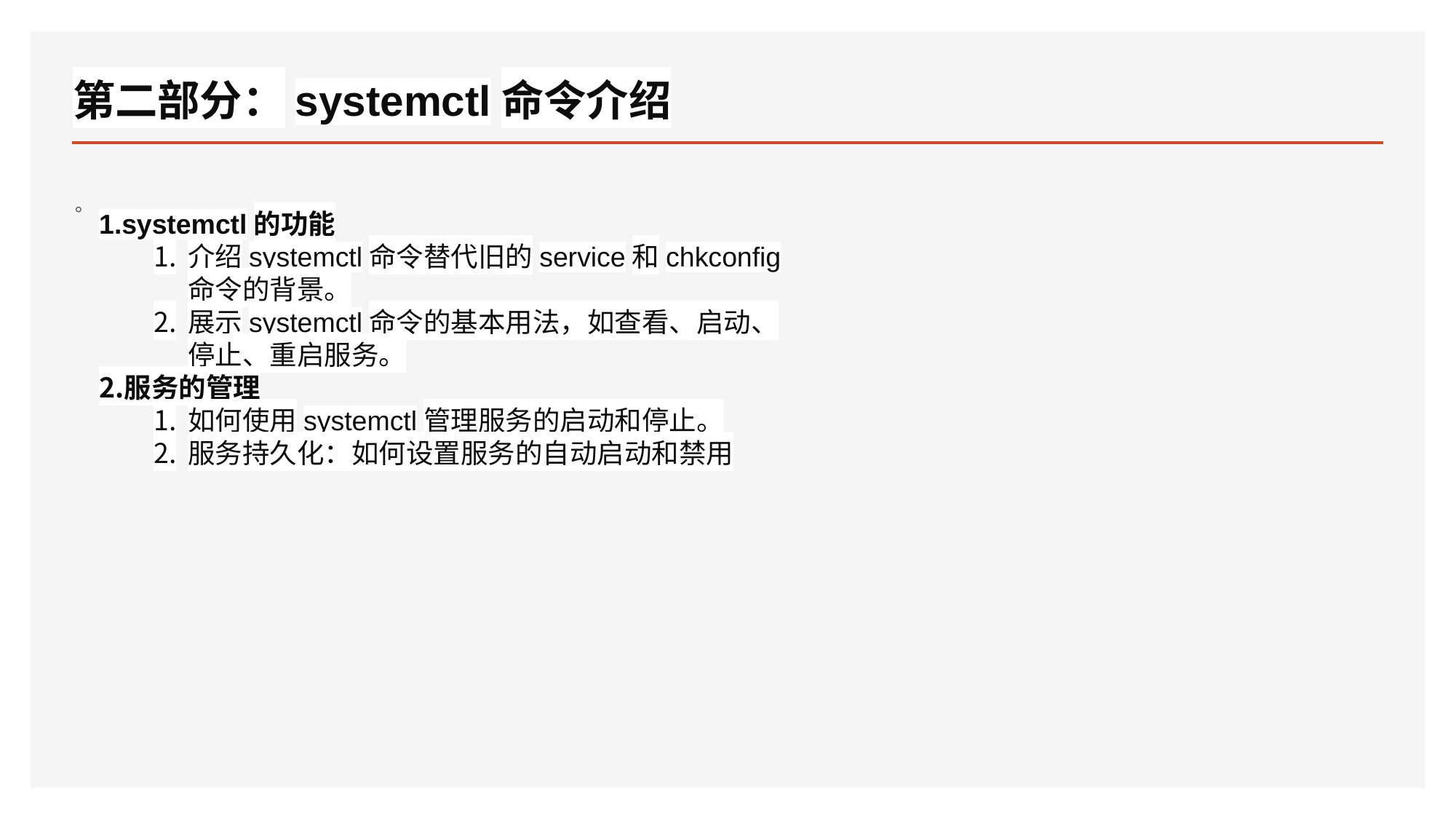

# 第二部分：systemctl命令介绍
。
systemctl的功能
介绍systemctl命令替代旧的service和chkconfig命令的背景。
展示systemctl命令的基本用法，如查看、启动、停止、重启服务。
服务的管理
如何使用systemctl管理服务的启动和停止。
服务持久化：如何设置服务的自动启动和禁用